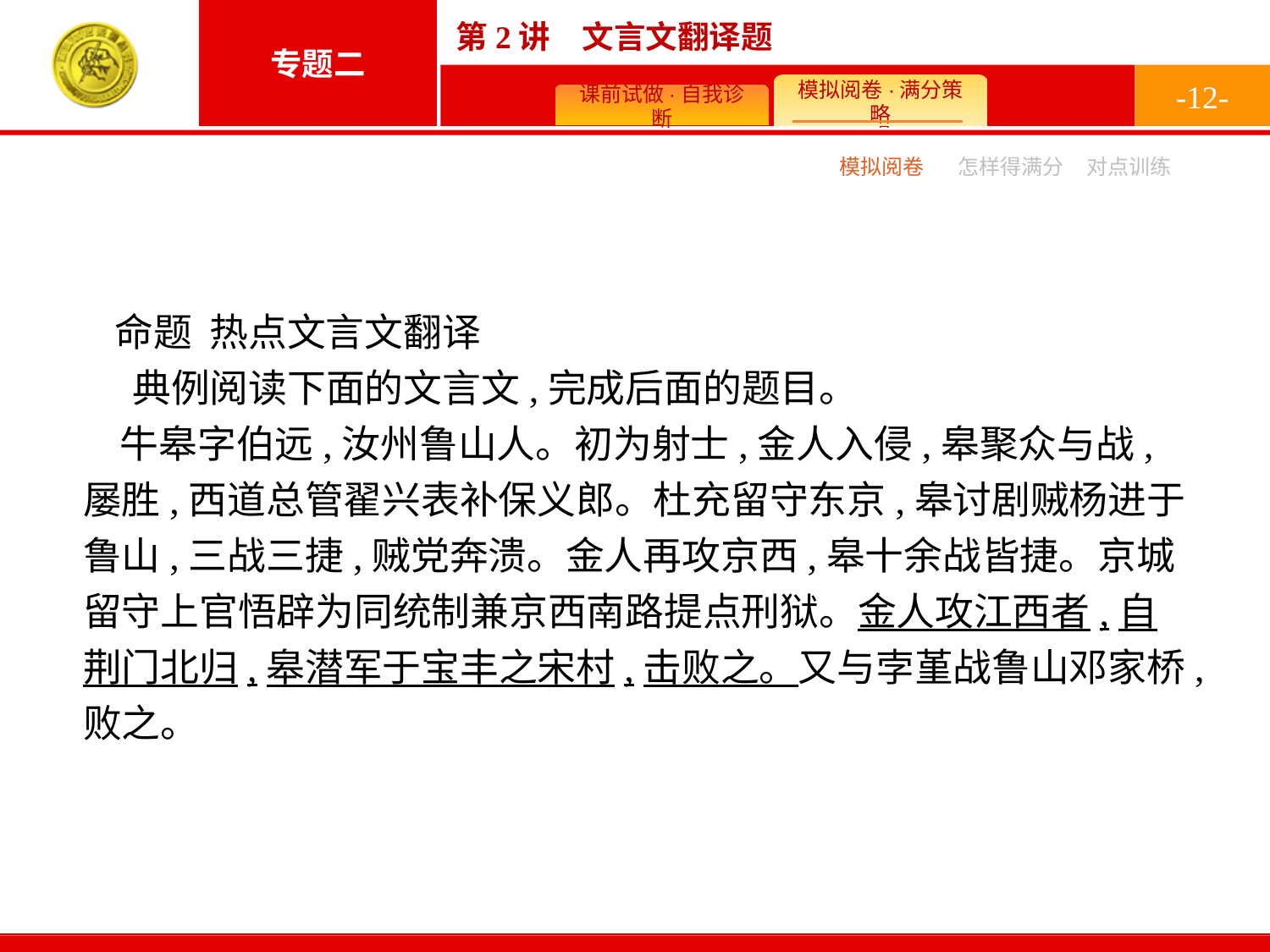

-12-
模拟阅卷
怎样得满分
对点训练
命题  热点文言文翻译
典例阅读下面的文言文,完成后面的题目。
牛皋字伯远,汝州鲁山人。初为射士,金人入侵,皋聚众与战,屡胜,西道总管翟兴表补保义郎。杜充留守东京,皋讨剧贼杨进于鲁山,三战三捷,贼党奔溃。金人再攻京西,皋十余战皆捷。京城留守上官悟辟为同统制兼京西南路提点刑狱。金人攻江西者,自荆门北归,皋潜军于宝丰之宋村,击败之。又与孛堇战鲁山邓家桥,败之。